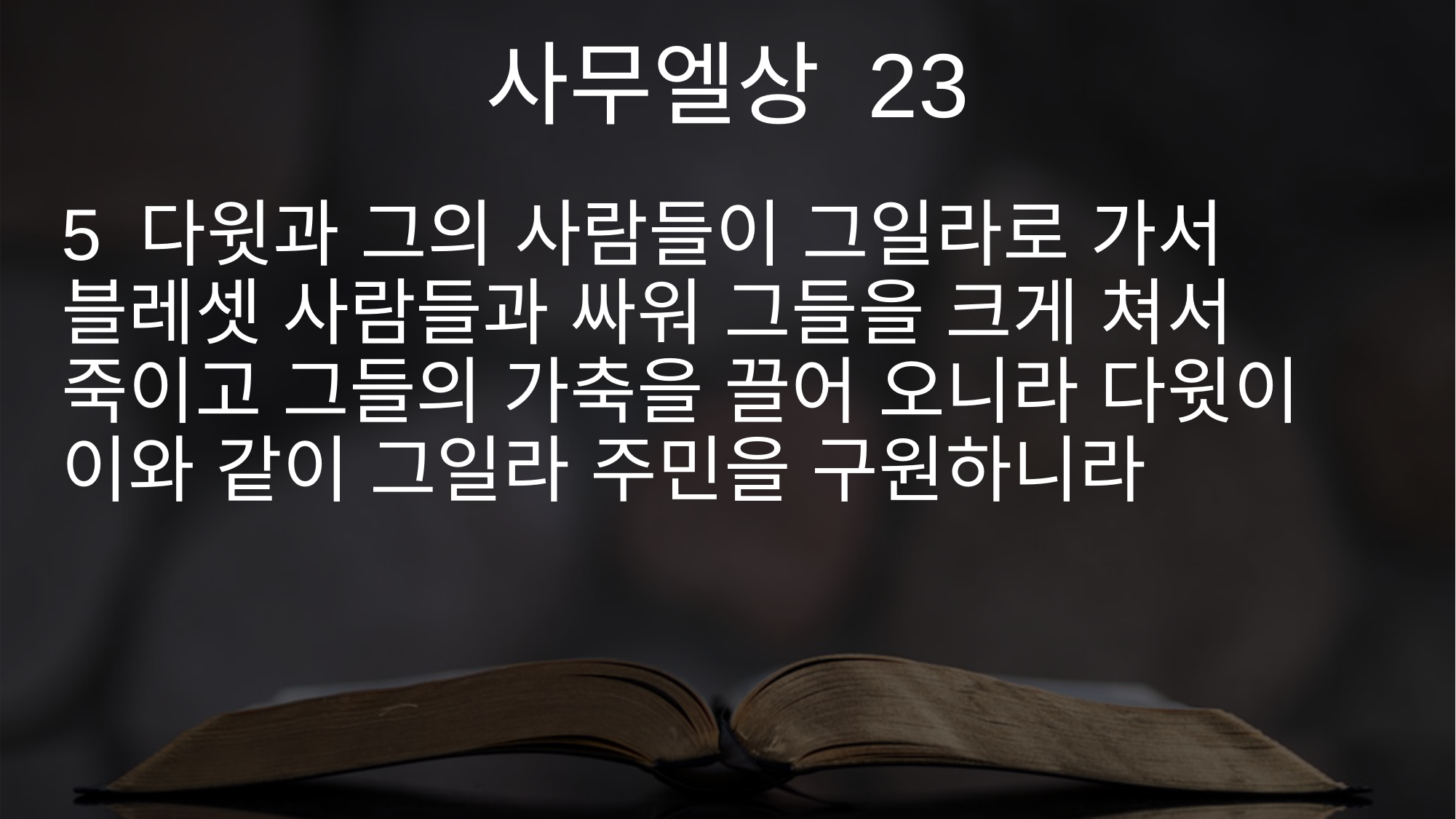

사무엘상 23
5 다윗과 그의 사람들이 그일라로 가서 블레셋 사람들과 싸워 그들을 크게 쳐서 죽이고 그들의 가축을 끌어 오니라 다윗이 이와 같이 그일라 주민을 구원하니라